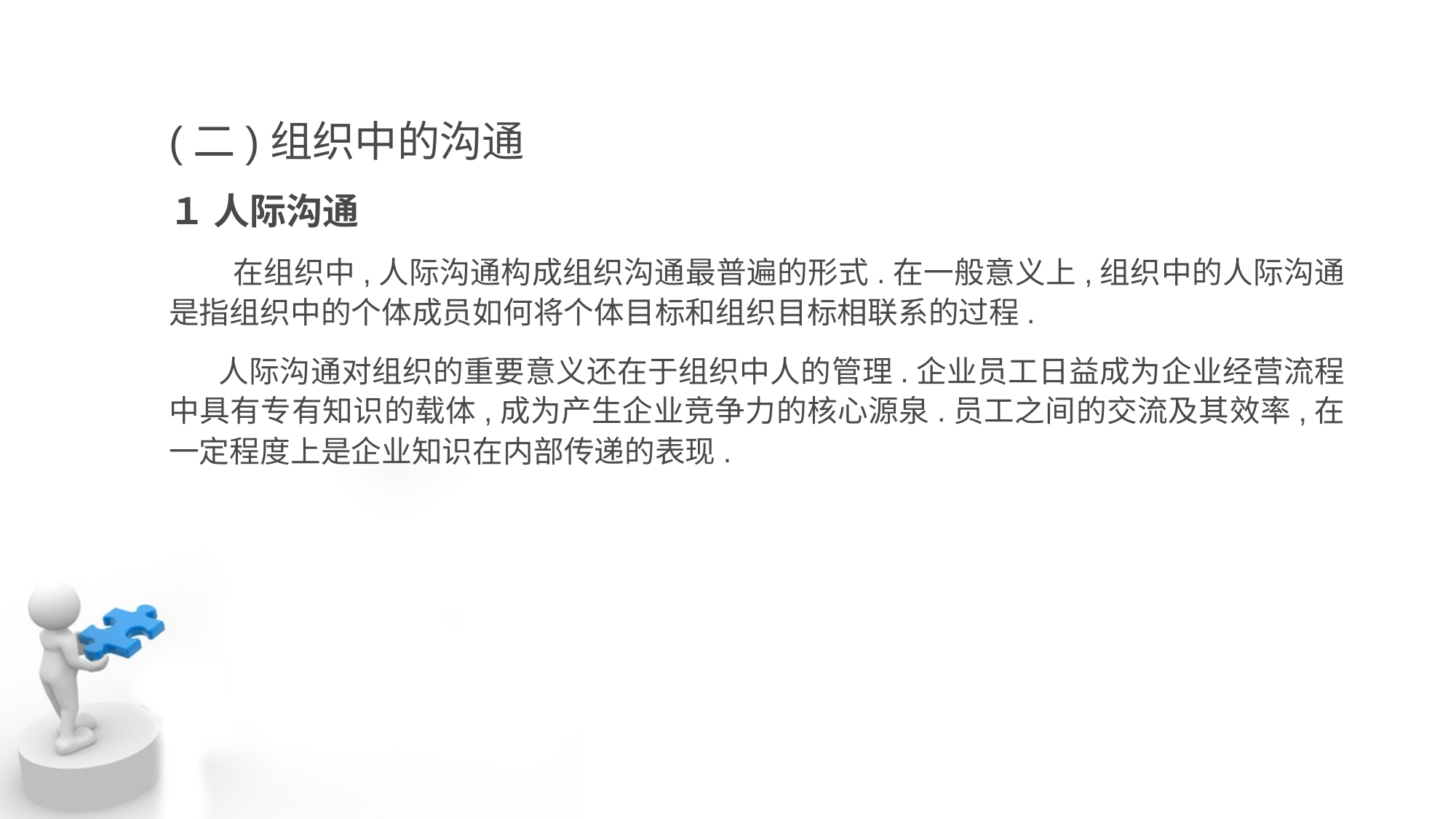

(二)组织中的沟通
１ 人际沟通
        在组织中,人际沟通构成组织沟通最普遍的形式.在一般意义上,组织中的人际沟通是指组织中的个体成员如何将个体目标和组织目标相联系的过程.
      人际沟通对组织的重要意义还在于组织中人的管理.企业员工日益成为企业经营流程 中具有专有知识的载体,成为产生企业竞争力的核心源泉.员工之间的交流及其效率,在 一定程度上是企业知识在内部传递的表现.